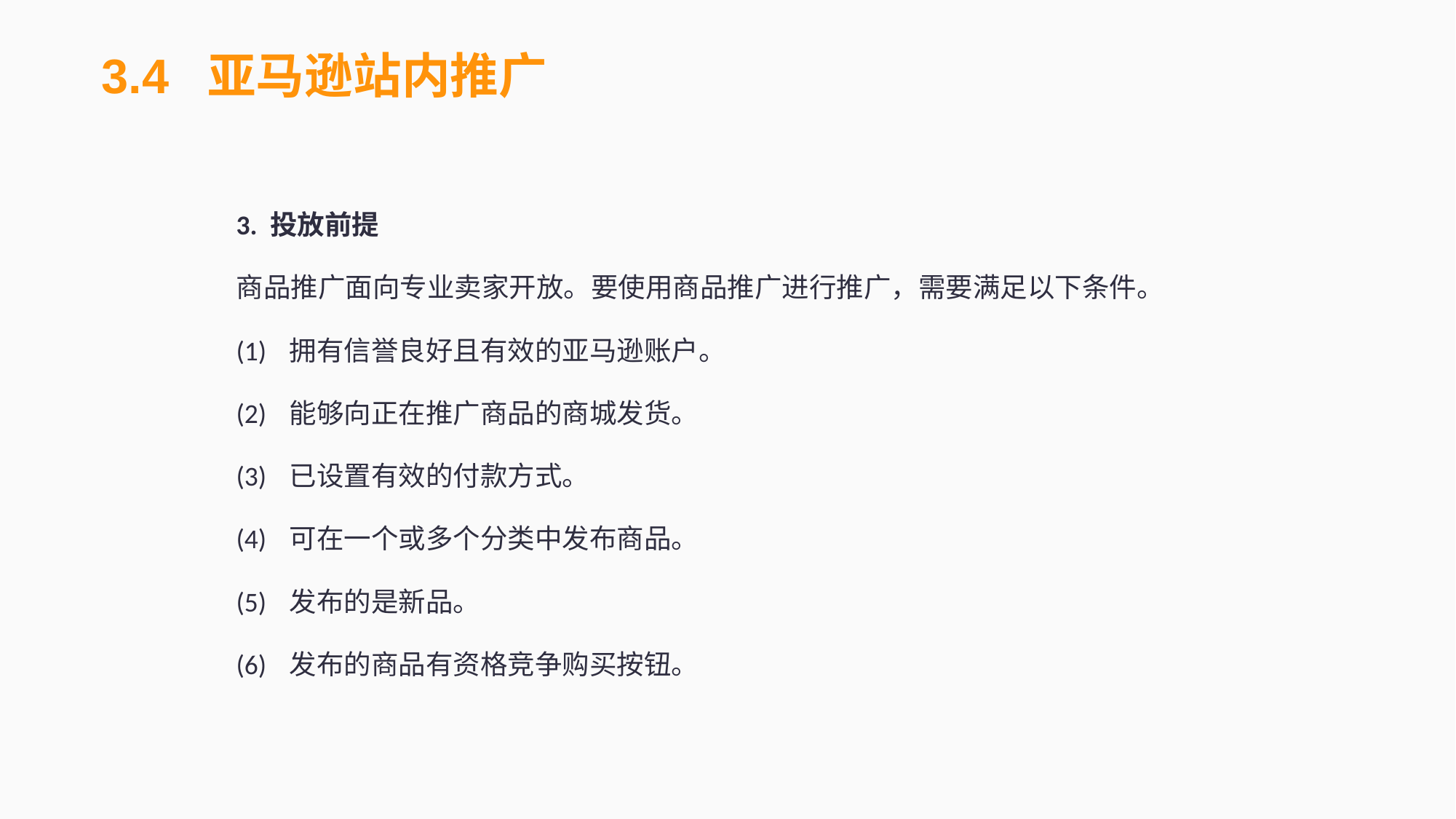

3.4  亚马逊站内推广
3. 投放前提
商品推广面向专业卖家开放。要使用商品推广进行推广，需要满足以下条件。
(1)	拥有信誉良好且有效的亚马逊账户。
(2)	能够向正在推广商品的商城发货。
(3)	已设置有效的付款方式。
(4)	可在一个或多个分类中发布商品。
(5)	发布的是新品。
(6)	发布的商品有资格竞争购买按钮。